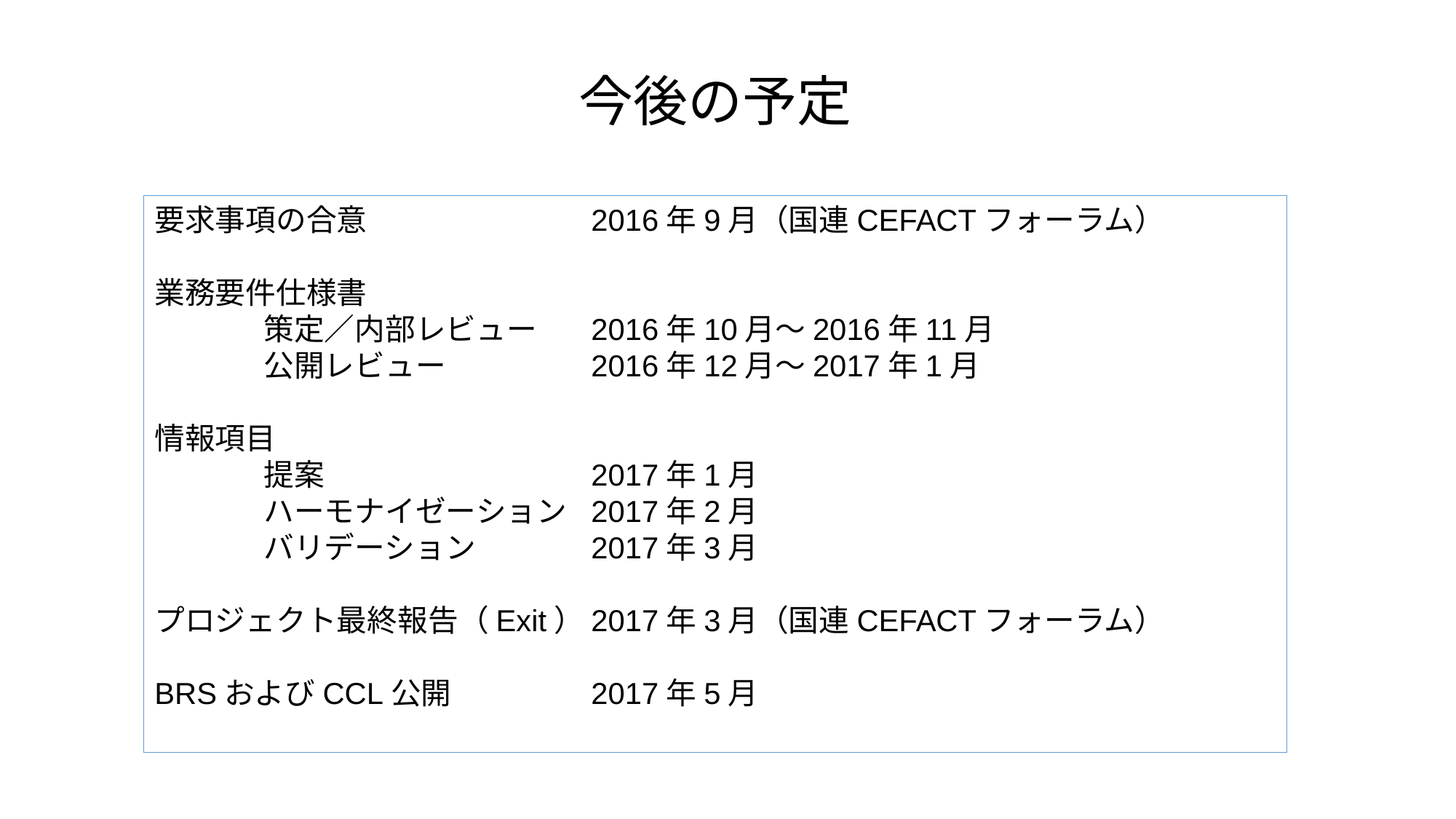

今後の予定
要求事項の合意			2016年9月（国連CEFACTフォーラム）

業務要件仕様書
	策定／内部レビュー	2016年10月～2016年11月
	公開レビュー		2016年12月～2017年1月

情報項目
	提案			2017年1月
	ハーモナイゼーション	2017年2月
	バリデーション		2017年3月

プロジェクト最終報告（Exit）	2017年3月（国連CEFACTフォーラム）

BRSおよびCCL公開		2017年5月